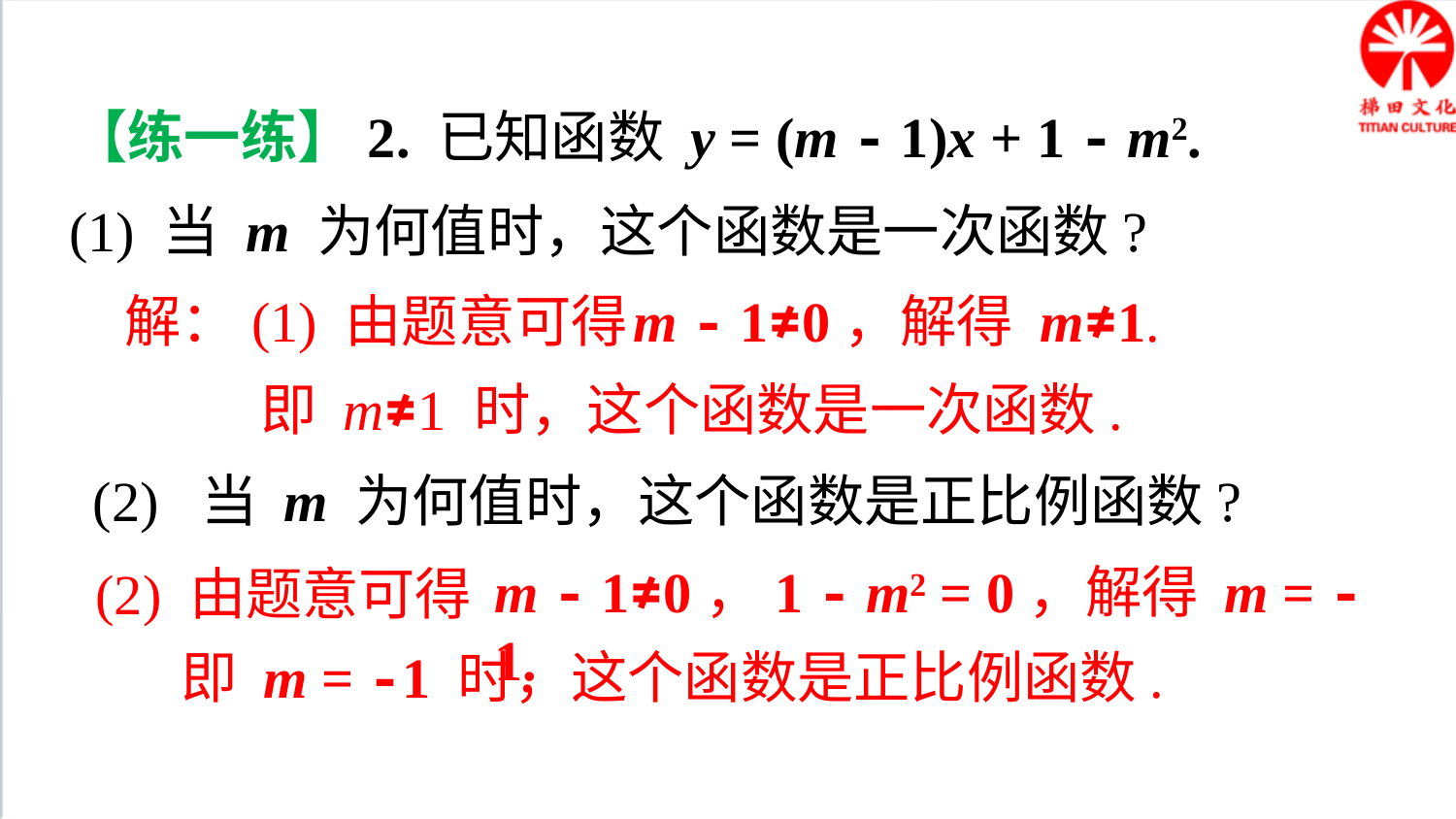

【练一练】2. 已知函数 y = (m - 1)x + 1 - m2.
(1) 当 m 为何值时，这个函数是一次函数?
解：(1) 由题意可得
m - 1≠0，解得 m≠1.
即 m≠1 时，这个函数是一次函数.
(2)  当 m 为何值时，这个函数是正比例函数?
m - 1≠0，1 - m2 = 0，解得 m = -1.
(2) 由题意可得
即 m = -1 时，这个函数是正比例函数.